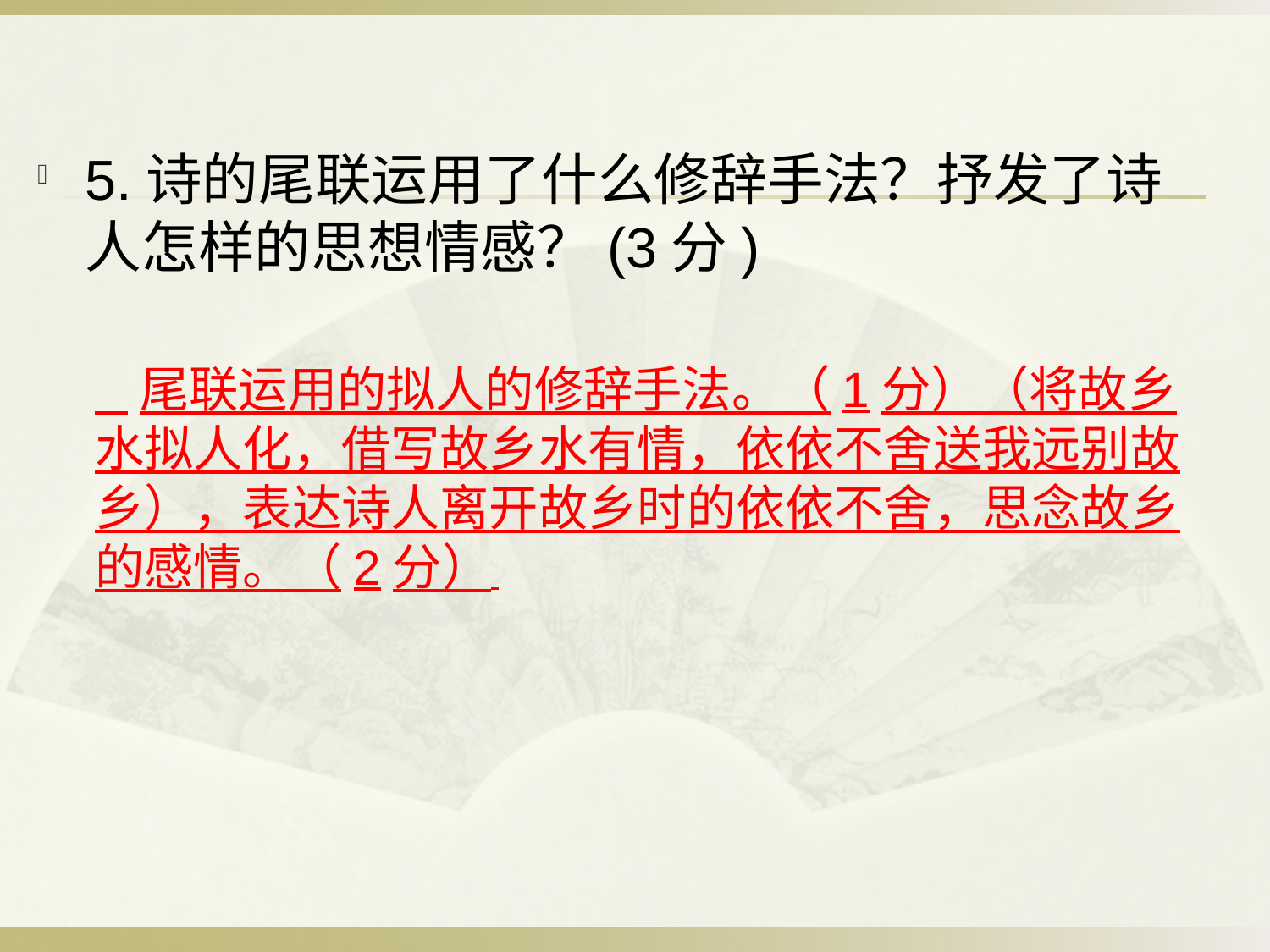

5.诗的尾联运用了什么修辞手法？抒发了诗人怎样的思想情感？(3分)

   尾联运用的拟人的修辞手法。（1分）（将故乡水拟人化，借写故乡水有情，依依不舍送我远别故乡），表达诗人离开故乡时的依依不舍，思念故乡的感情。（2分）